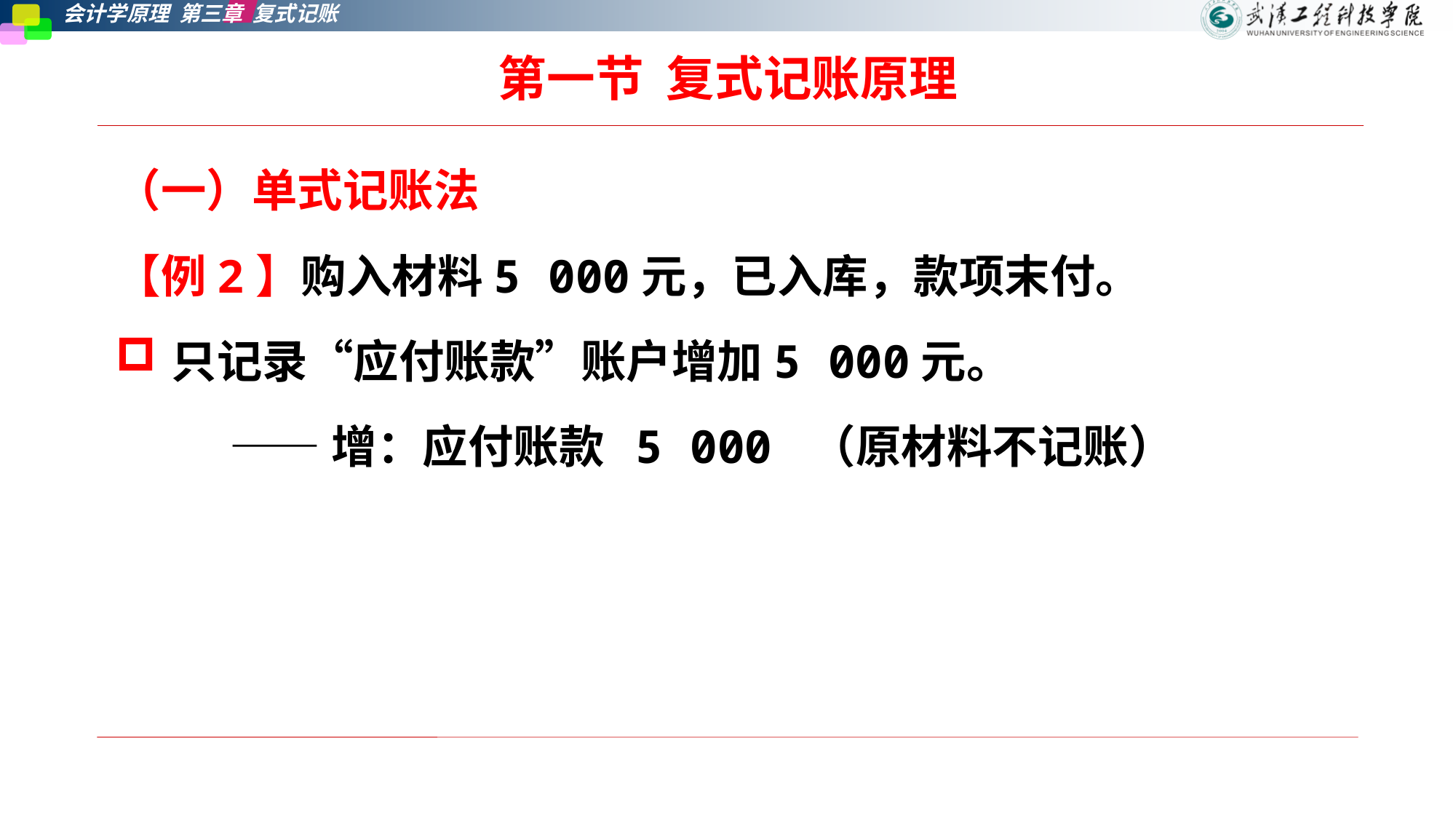

# 第一节  复式记账原理
（一）单式记账法
【例2】购入材料5 000元，已入库，款项末付。
只记录“应付账款”账户增加5 000元。
           ——增：应付账款  5 000 （原材料不记账）